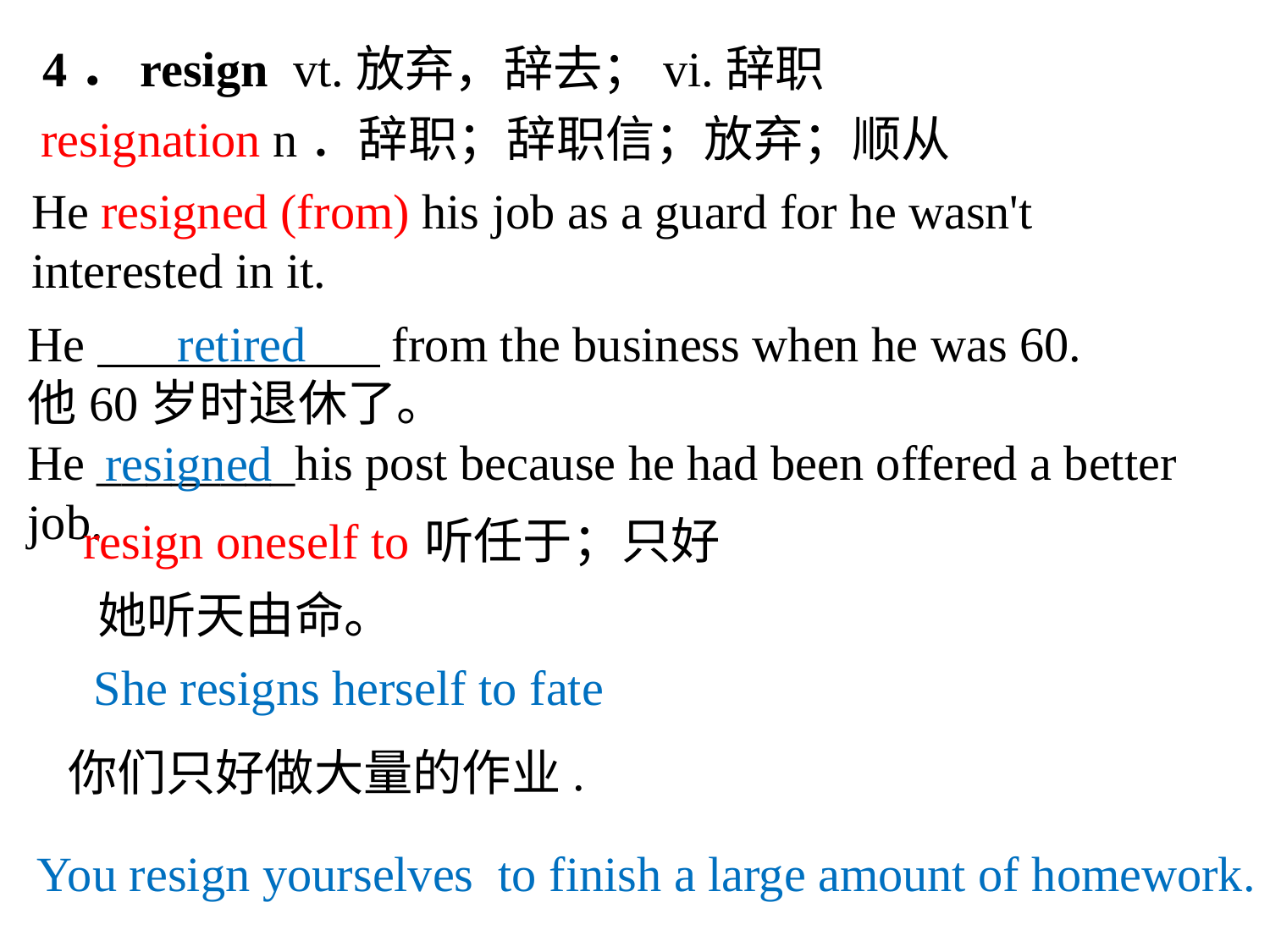

4．resign  vt.放弃，辞去；vi.辞职
resignation n．辞职；辞职信；放弃；顺从
He resigned (from) his job as a guard for he wasn't interested in it.
He                         from the business when he was 60.
他60岁时退休了。
He ________his post because he had been offered a better job.
retired
resigned
resign oneself to
听任于；只好
她听天由命。
She resigns herself to fate
你们只好做大量的作业.
You resign yourselves  to finish a large amount of homework.